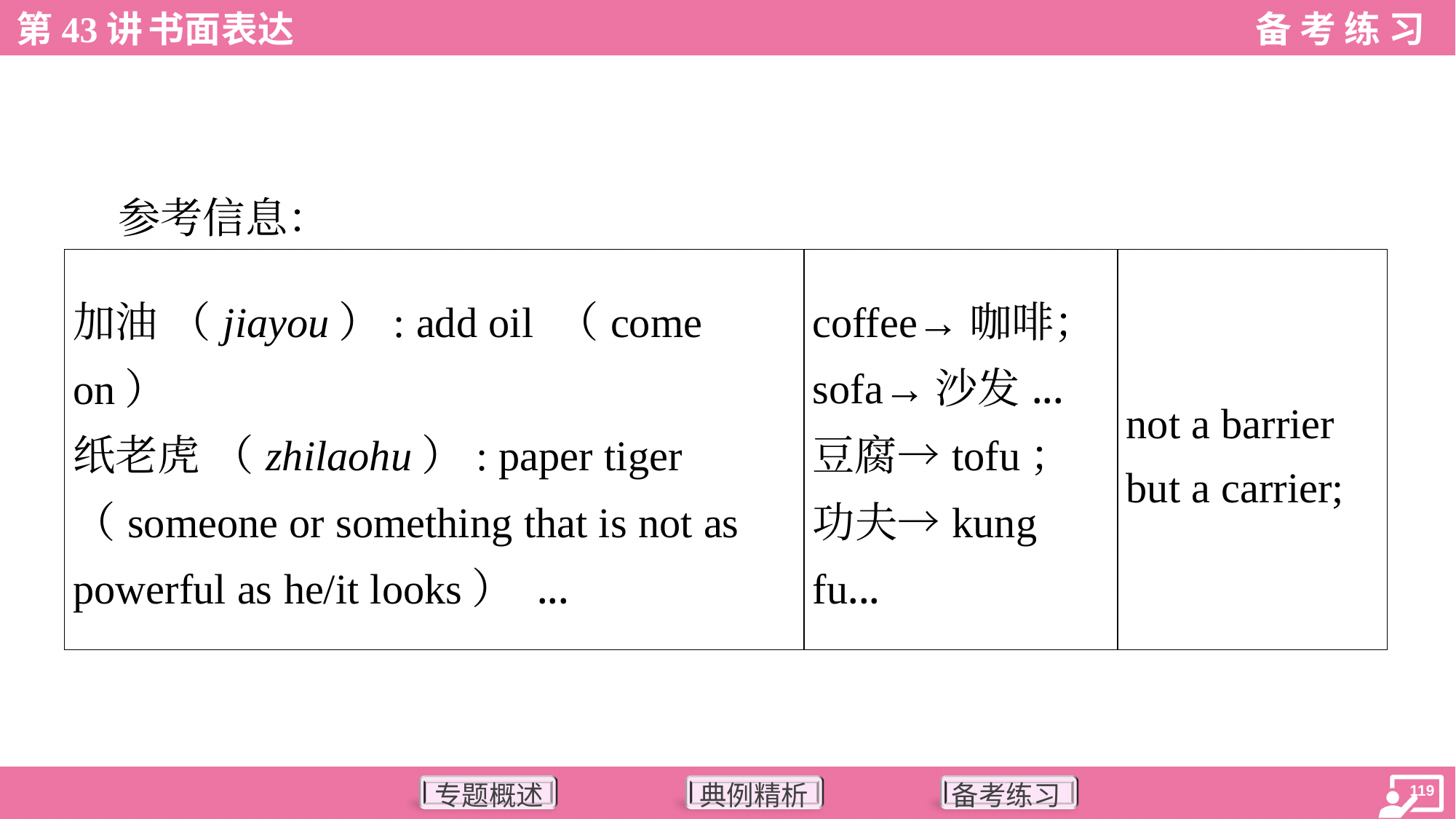

参考信息：
| 加油 （jiayou）: add oil （come on） 纸老虎 （zhilaohu）: paper tiger （someone or something that is not as powerful as he/it looks） ... | coffee→咖啡； sofa→沙发...豆腐→tofu； 功夫→kung fu... | not a barrier but a carrier; |
| --- | --- | --- |